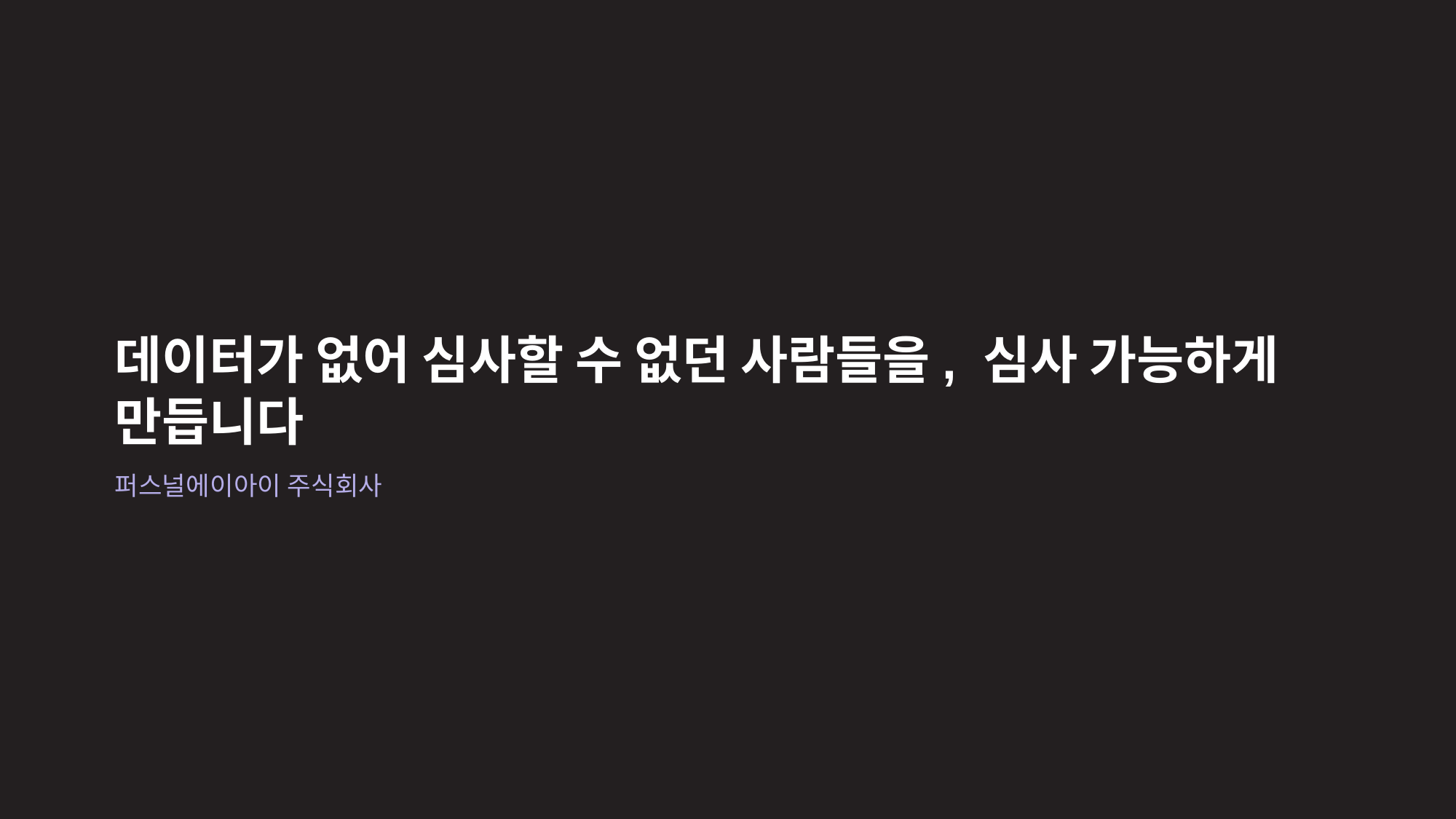

데이터가 없어 심사할 수 없던 사람들을, 심사 가능하게 만듭니다
퍼스널에이아이 주식회사